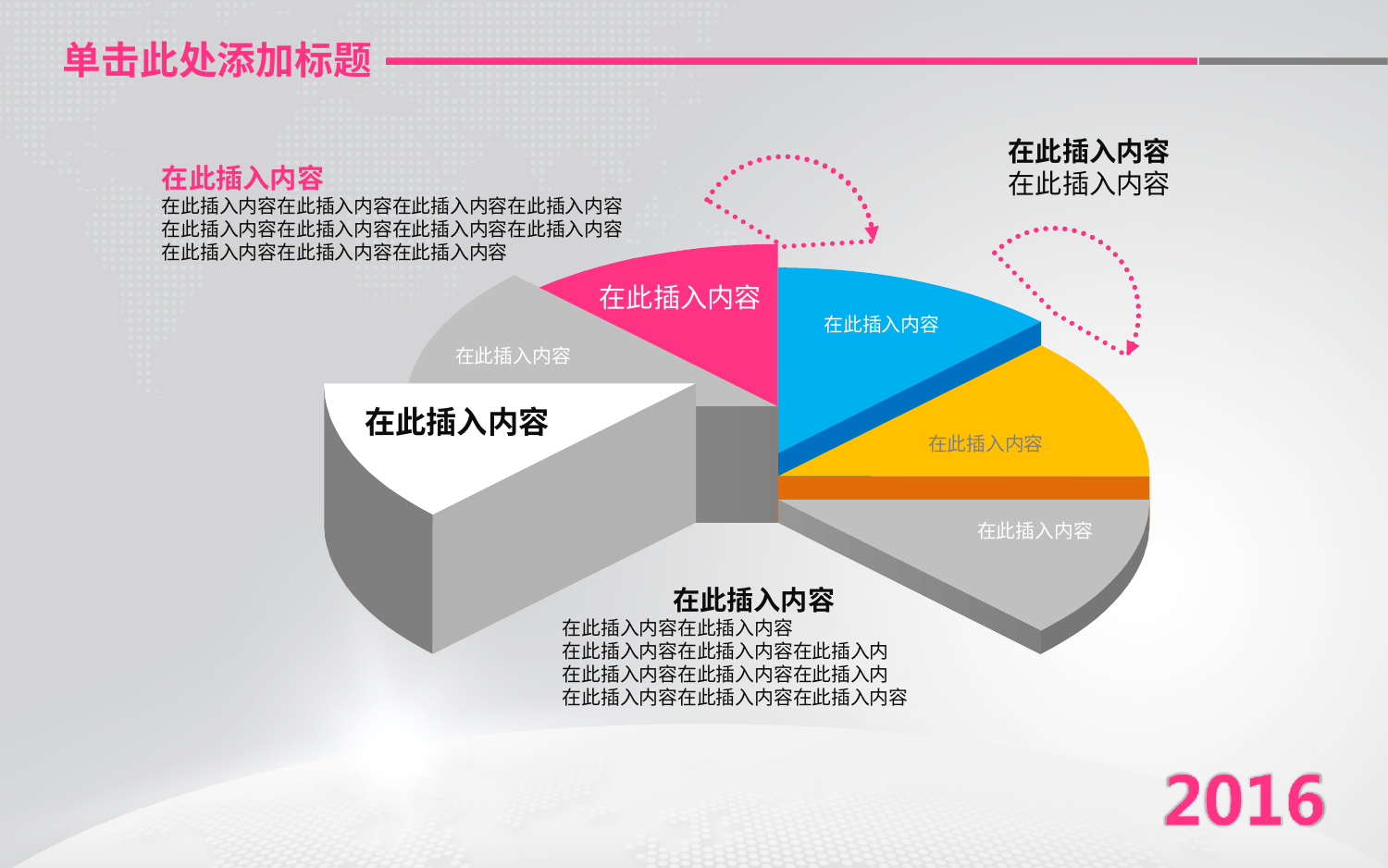

单击此处添加标题
在此插入内容在此插入内容
在此插入内容
在此插入内容在此插入内容在此插入内容在此插入内容
在此插入内容在此插入内容在此插入内容在此插入内容
在此插入内容在此插入内容在此插入内容

在此插入内容

在此插入内容
在此插入内容

在此插入内容
在此插入内容

在此插入内容
在此插入内容
在此插入内容在此插入内容
在此插入内容在此插入内容在此插入内
在此插入内容在此插入内容在此插入内
在此插入内容在此插入内容在此插入内容